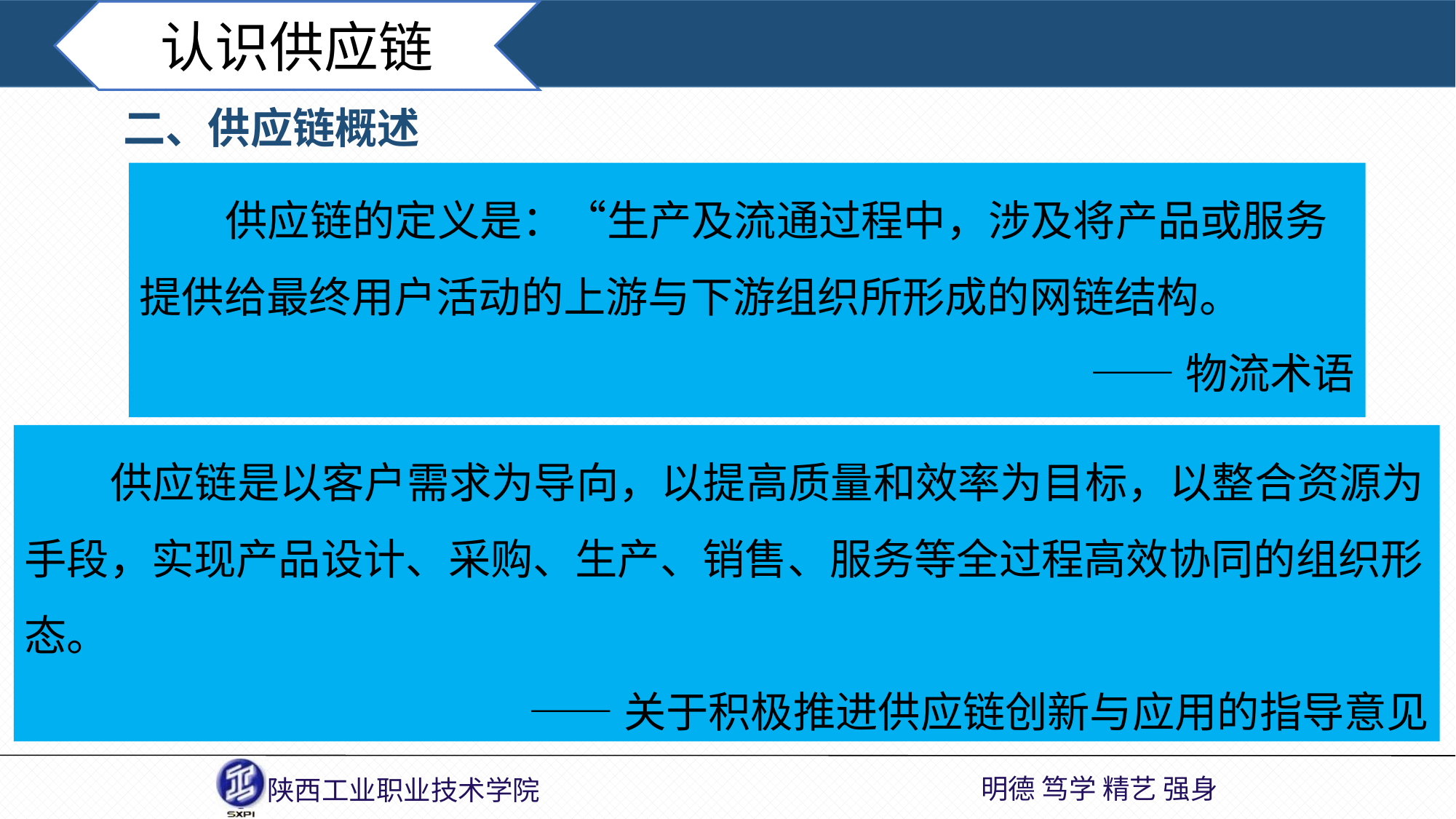

认识供应链

二、供应链概述
        供应链的定义是：“生产及流通过程中，涉及将产品或服务提供给最终用户活动的上游与下游组织所形成的网链结构。
——物流术语

        供应链是以客户需求为导向，以提高质量和效率为目标，以整合资源为手段，实现产品设计、采购、生产、销售、服务等全过程高效协同的组织形态。
——关于积极推进供应链创新与应用的指导意见